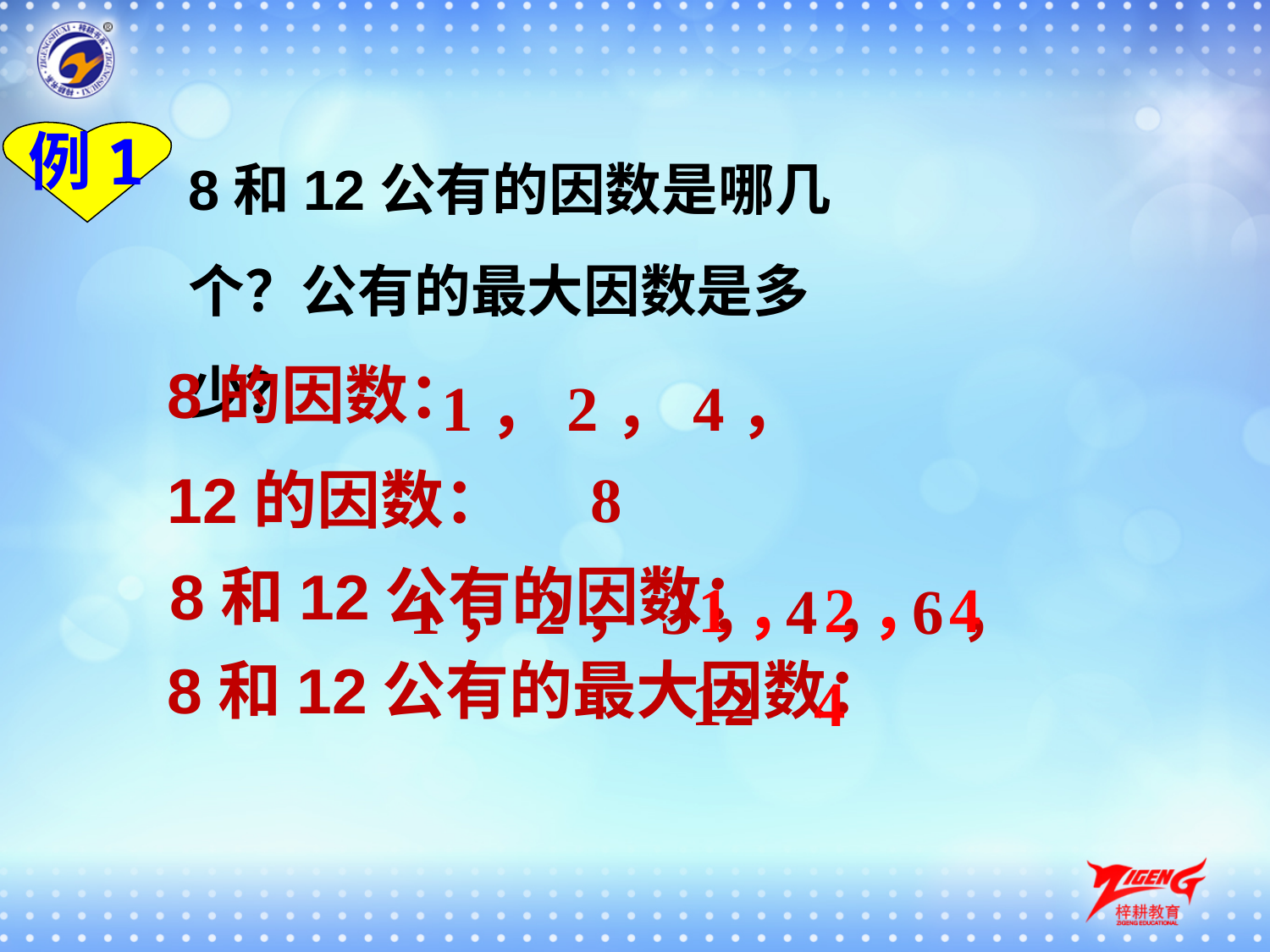

8和12公有的因数是哪几个？公有的最大因数是多少？
例1
   1，2，4，8
8的因数：
12的因数：
   1，2，3，4，6，12
   1，2，4
8和12公有的因数：
  4
8和12公有的最大因数：